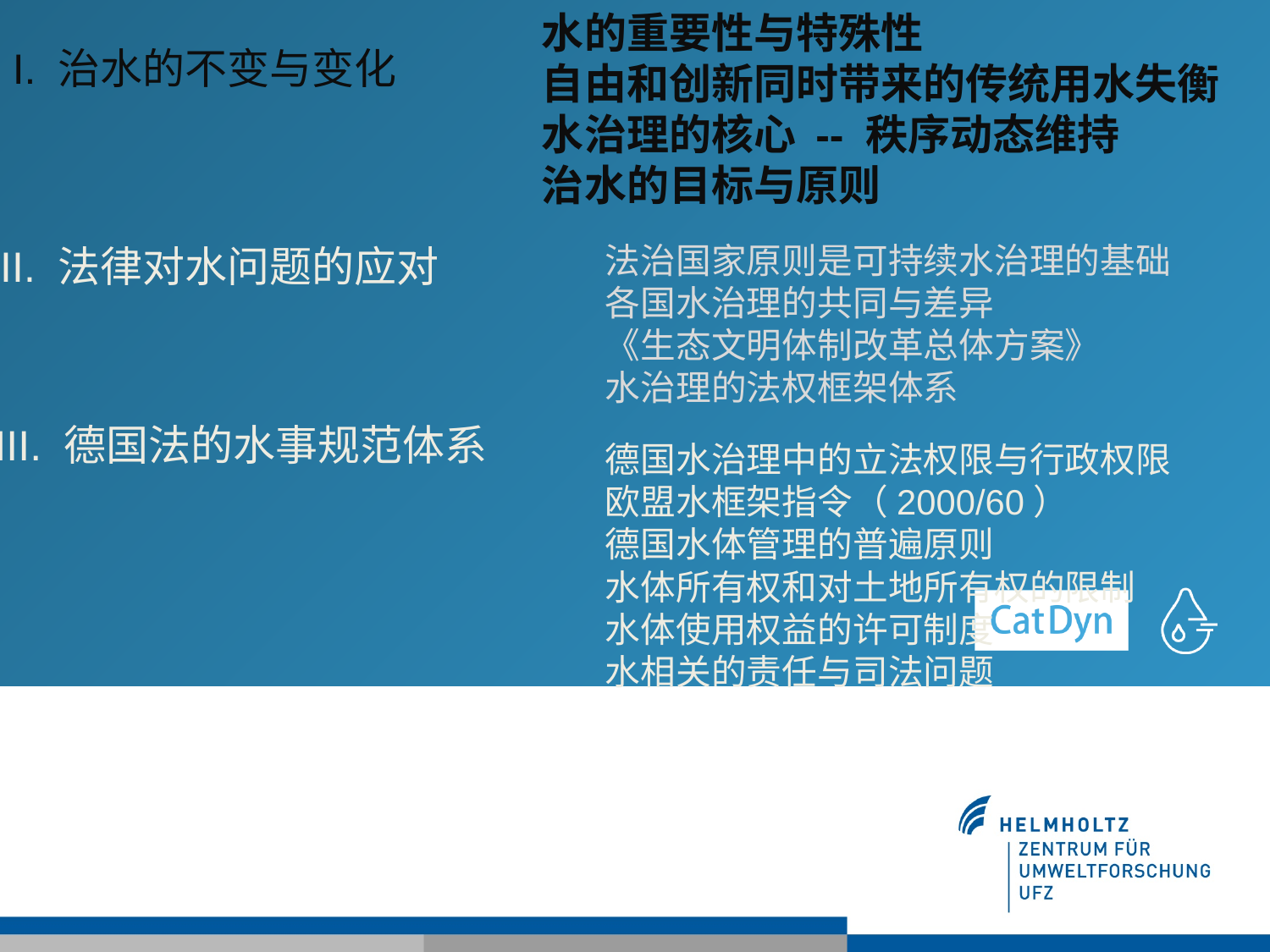

水的重要性与特殊性
自由和创新同时带来的传统用水失衡
水治理的核心 -- 秩序动态维持
治水的目标与原则

法治国家原则是可持续水治理的基础
各国水治理的共同与差异
《生态文明体制改革总体方案》
水治理的法权框架体系

德国水治理中的立法权限与行政权限
欧盟水框架指令（2000/60）
德国水体管理的普遍原则
水体所有权和对土地所有权的限制
水体使用权益的许可制度
水相关的责任与司法问题
I. 治水的不变与变化
II. 法律对水问题的应对
III. 德国法的水事规范体系